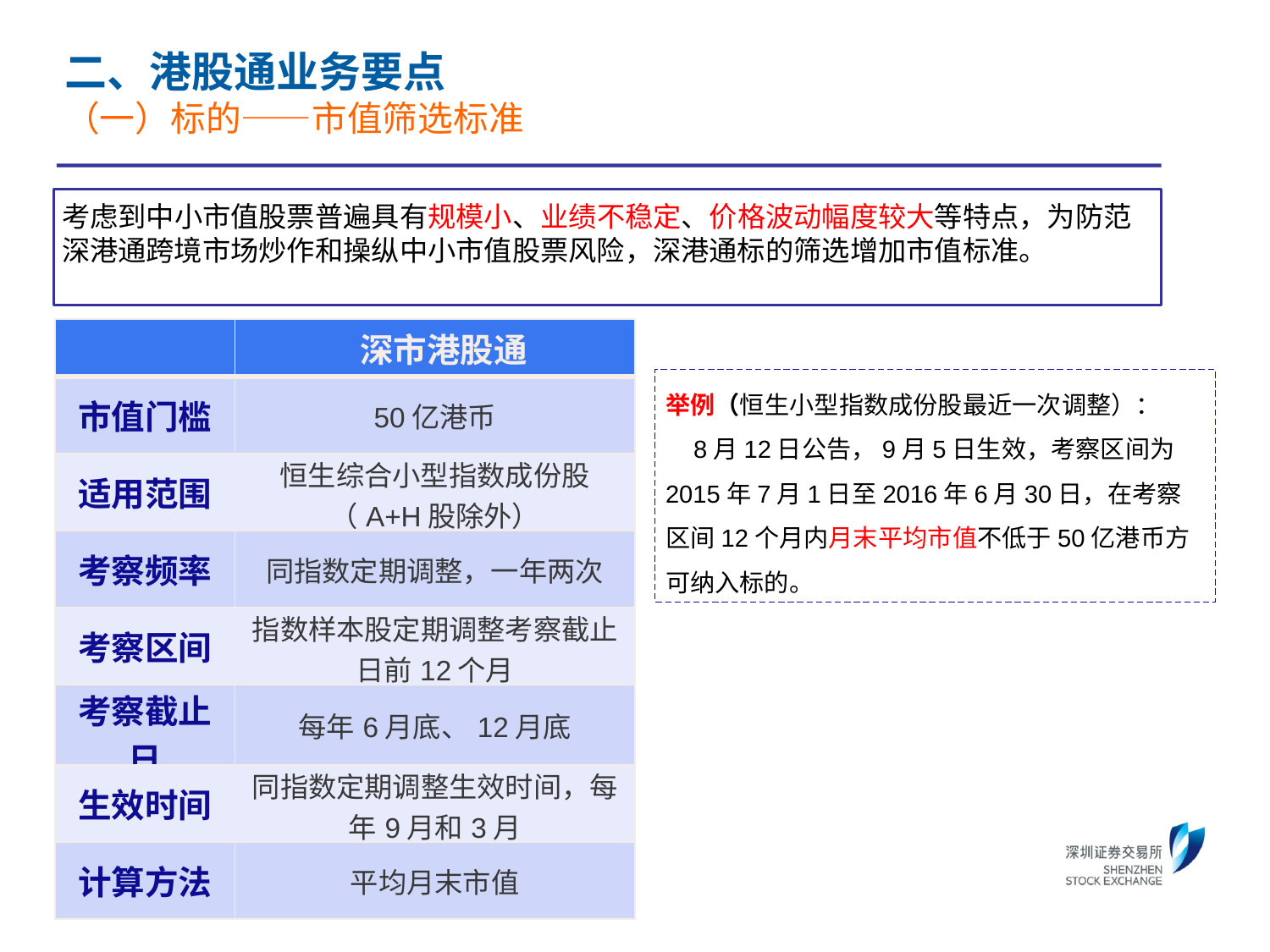

二、港股通业务要点
（一）标的——市值筛选标准

考虑到中小市值股票普遍具有规模小、业绩不稳定、价格波动幅度较大等特点，为防范深港通跨境市场炒作和操纵中小市值股票风险，深港通标的筛选增加市值标准。

|  | 深市港股通 |
| --- | --- |
| 市值门槛 | 50亿港币 |
| 适用范围 | 恒生综合小型指数成份股 （A+H股除外） |
| 考察频率 | 同指数定期调整，一年两次 |
| 考察区间 | 指数样本股定期调整考察截止日前12个月 |
| 考察截止日 | 每年6月底、12月底 |
| 生效时间 | 同指数定期调整生效时间，每年9月和3月 |
| 计算方法 | 平均月末市值 |
举例（恒生小型指数成份股最近一次调整）：
    8月12日公告，9月5日生效，考察区间为2015年7月1日至2016年6月30日，在考察区间12个月内月末平均市值不低于50亿港币方可纳入标的。